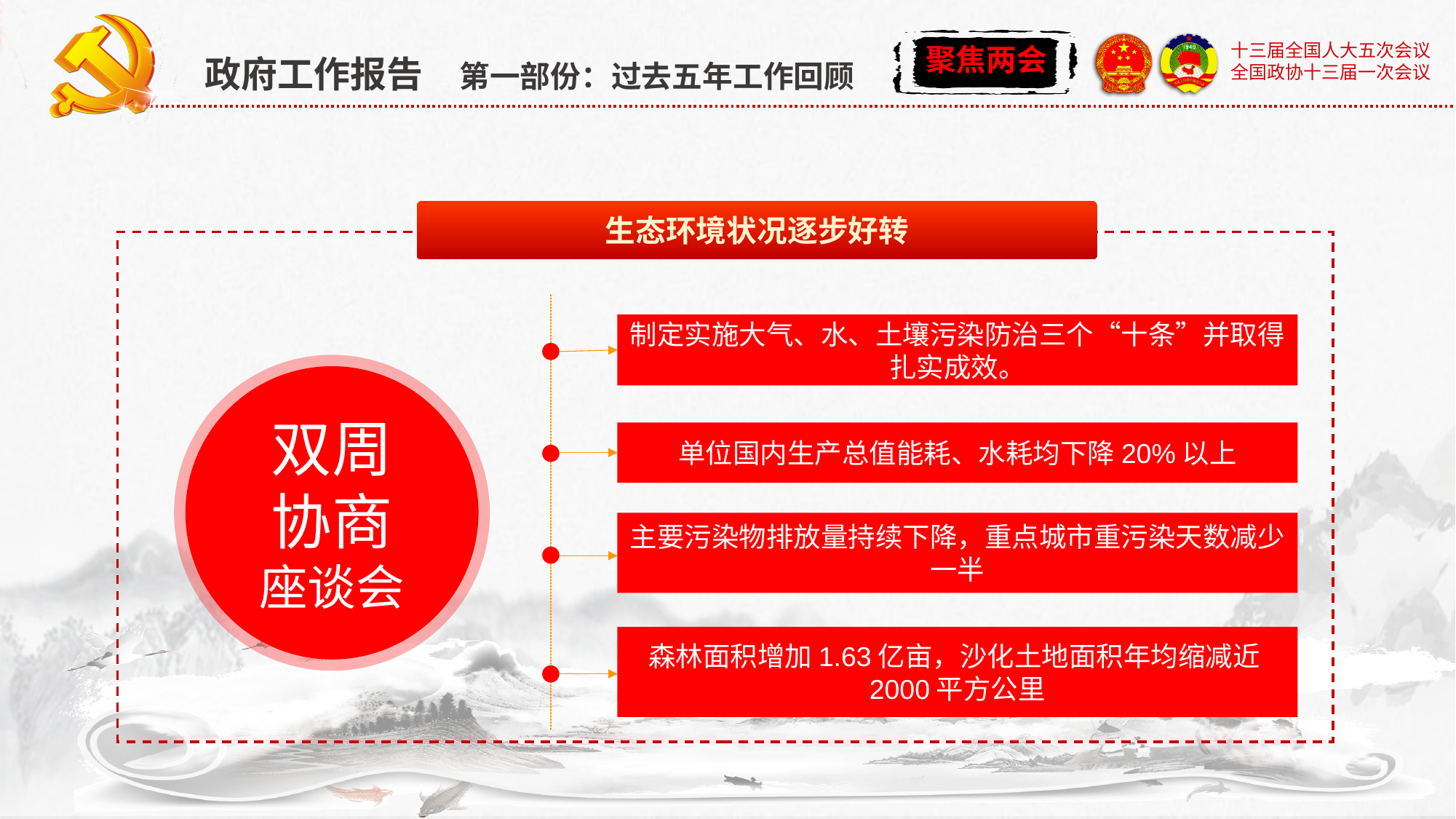

政府工作报告  第一部份：过去五年工作回顾
生态环境状况逐步好转

制定实施大气、水、土壤污染防治三个“十条”并取得扎实成效。

双周
协商
座谈会
单位国内生产总值能耗、水耗均下降20%以上

主要污染物排放量持续下降，重点城市重污染天数减少一半

森林面积增加1.63亿亩，沙化土地面积年均缩减近2000平方公里